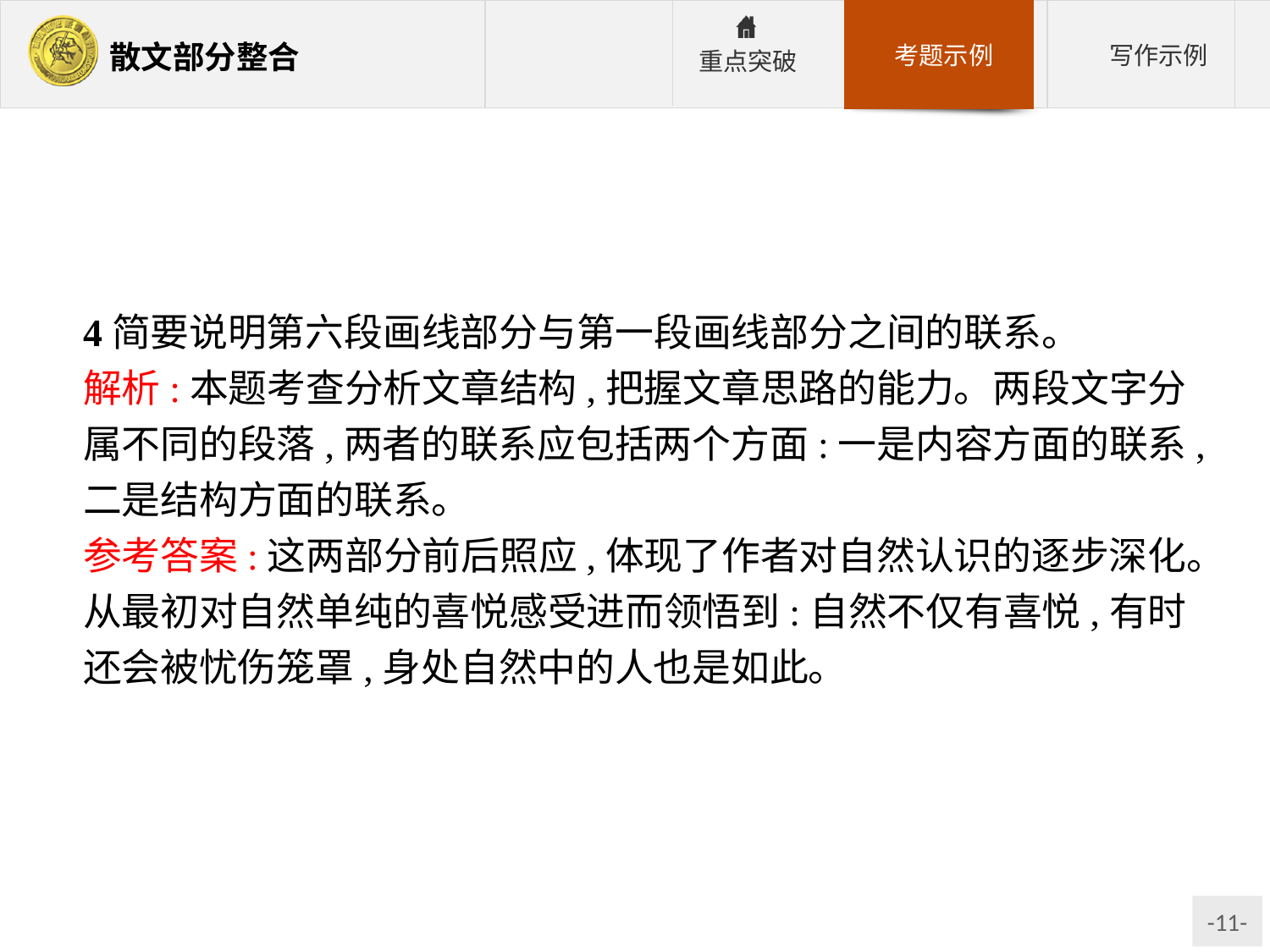

4简要说明第六段画线部分与第一段画线部分之间的联系。
解析:本题考查分析文章结构,把握文章思路的能力。两段文字分属不同的段落,两者的联系应包括两个方面:一是内容方面的联系,二是结构方面的联系。
参考答案:这两部分前后照应,体现了作者对自然认识的逐步深化。从最初对自然单纯的喜悦感受进而领悟到:自然不仅有喜悦,有时还会被忧伤笼罩,身处自然中的人也是如此。